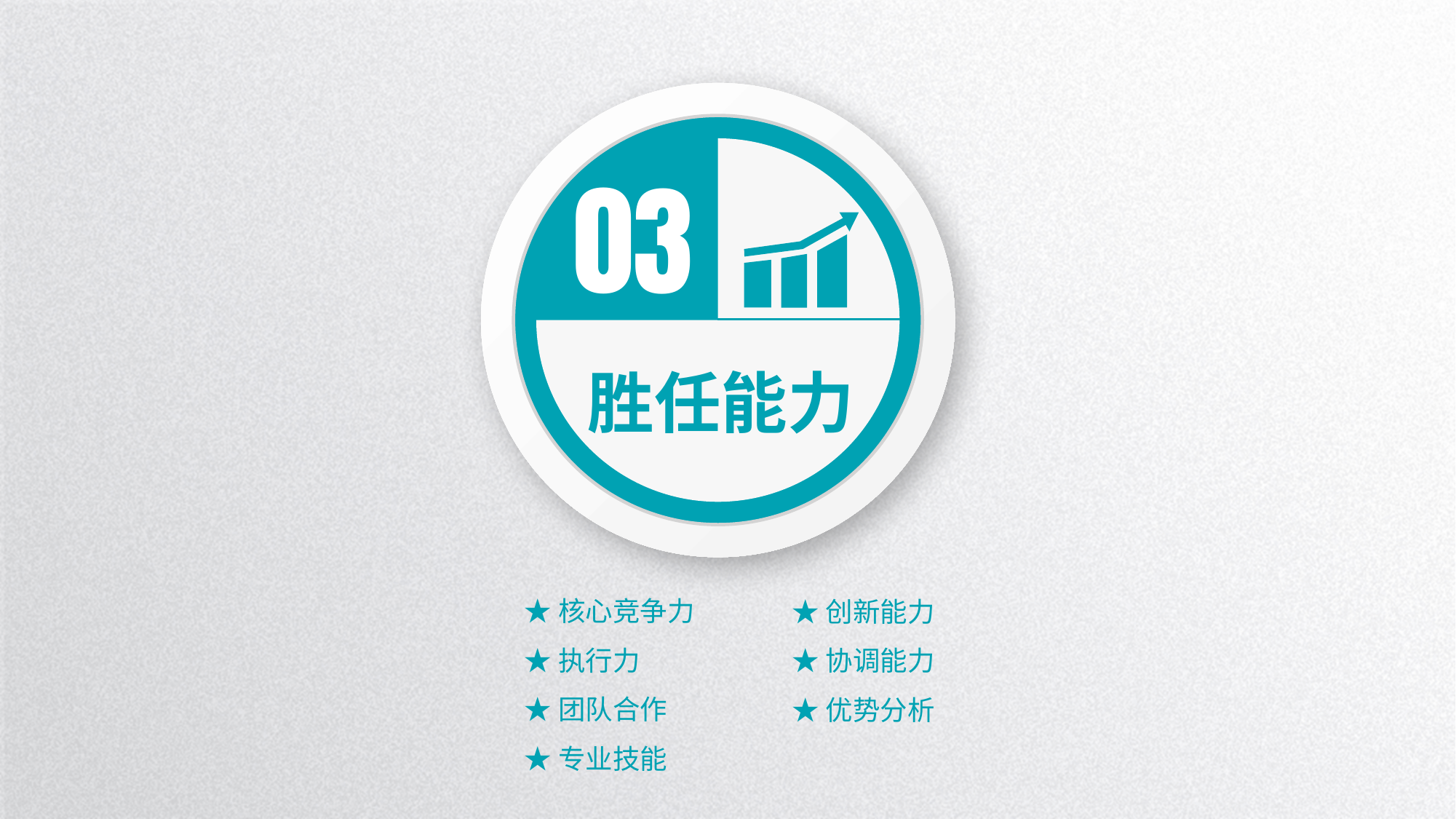

03

胜任能力
★核心竞争力
★执行力
★团队合作
★专业技能

★创新能力
★协调能力
★优势分析